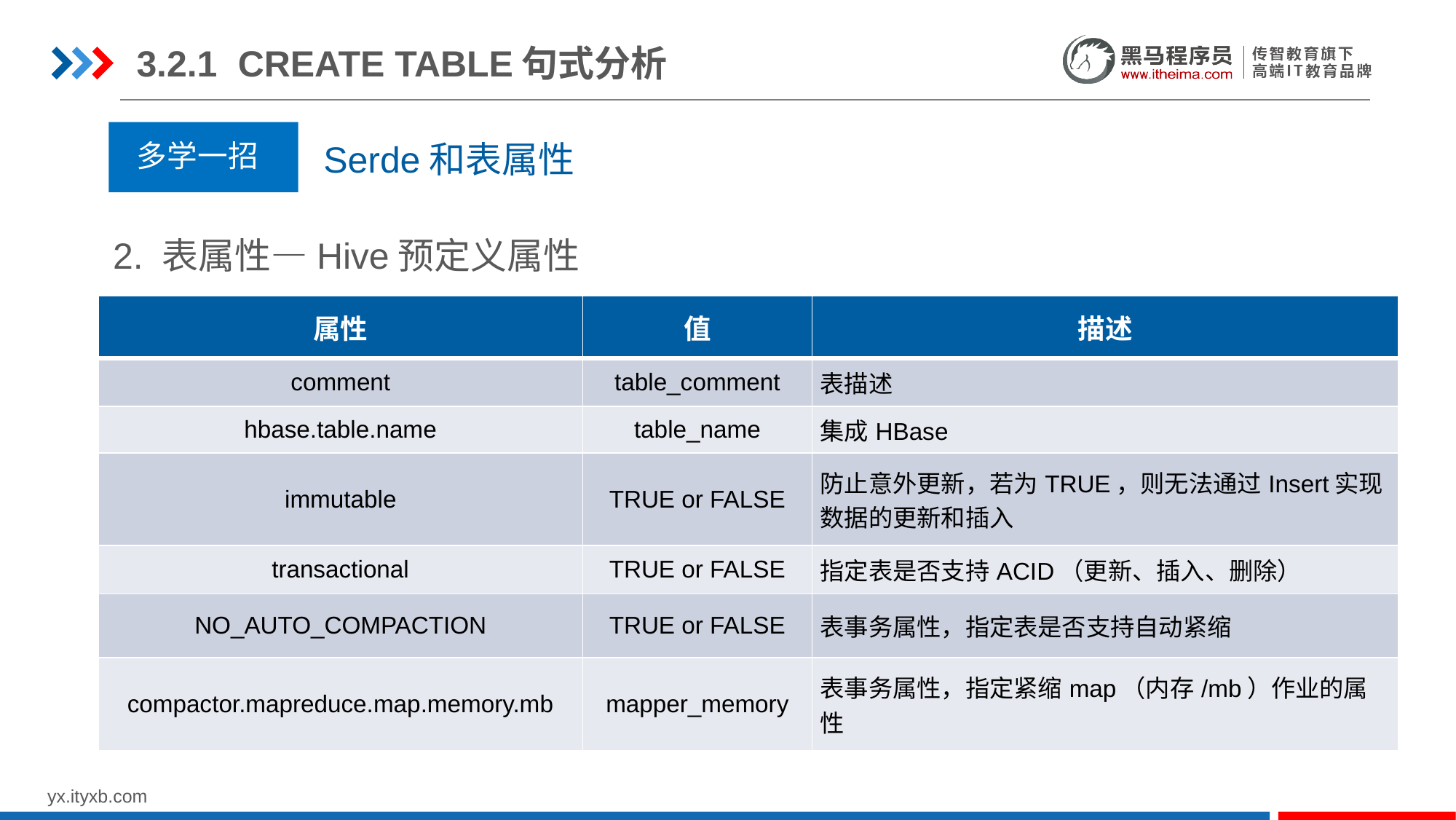

3.2.1  CREATE TABLE句式分析

多学一招
Serde和表属性
2. 表属性—Hive预定义属性
| 属性 | 值 | 描述 |
| --- | --- | --- |
| comment | table\_comment | 表描述 |
| hbase.table.name | table\_name | 集成HBase |
| immutable | TRUE or FALSE | 防止意外更新，若为TRUE，则无法通过Insert实现数据的更新和插入 |
| transactional | TRUE or FALSE | 指定表是否支持ACID（更新、插入、删除） |
| NO\_AUTO\_COMPACTION | TRUE or FALSE | 表事务属性，指定表是否支持自动紧缩 |
| compactor.mapreduce.map.memory.mb | mapper\_memory | 表事务属性，指定紧缩map（内存/mb）作业的属性 |